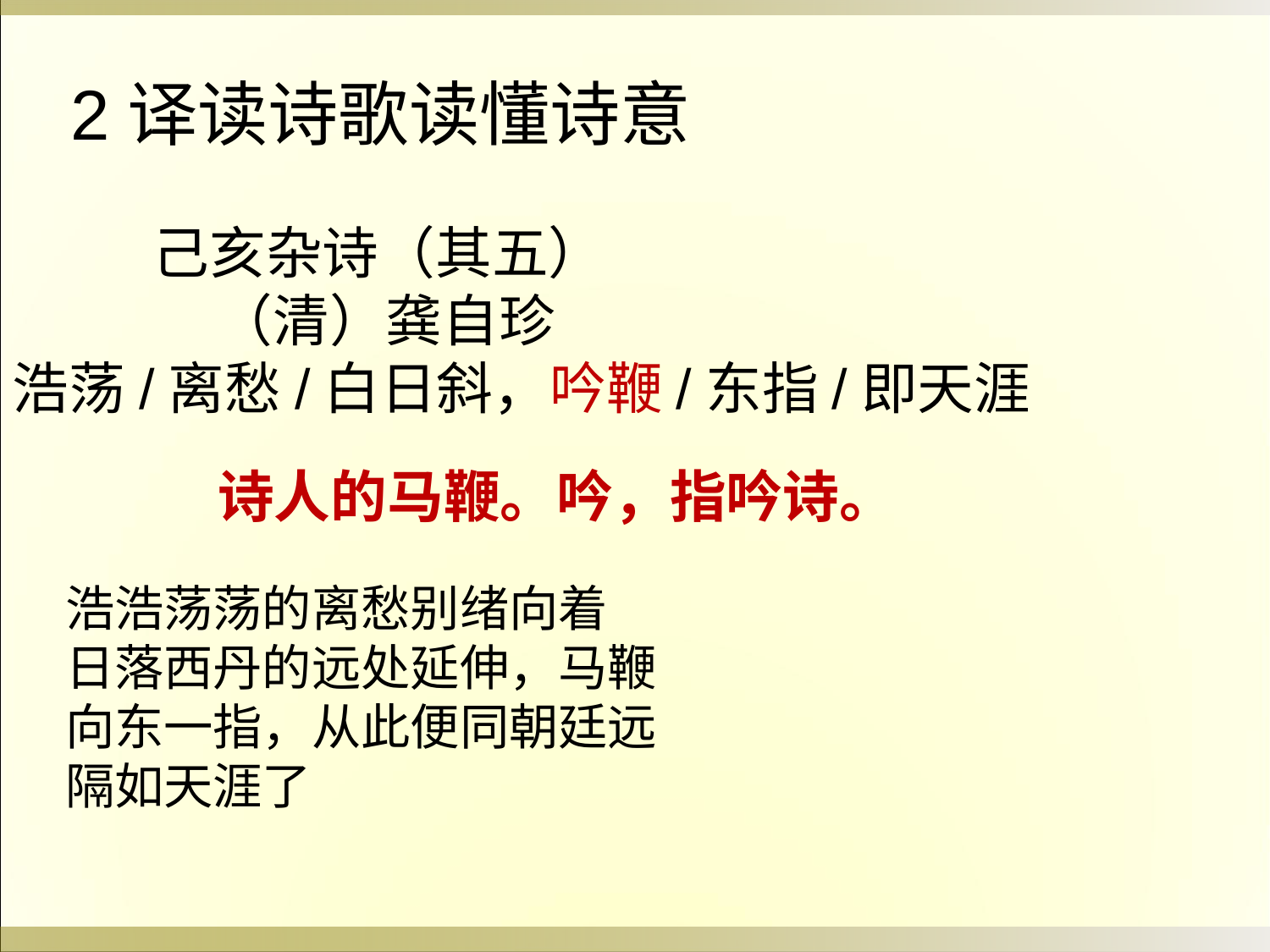

2译读诗歌读懂诗意
          己亥杂诗（其五）
               （清）龚自珍
浩荡/离愁/白日斜，吟鞭/东指/即天涯
诗人的马鞭。吟，指吟诗。
浩浩荡荡的离愁别绪向着
日落西丹的远处延伸，马鞭向东一指，从此便同朝廷远隔如天涯了